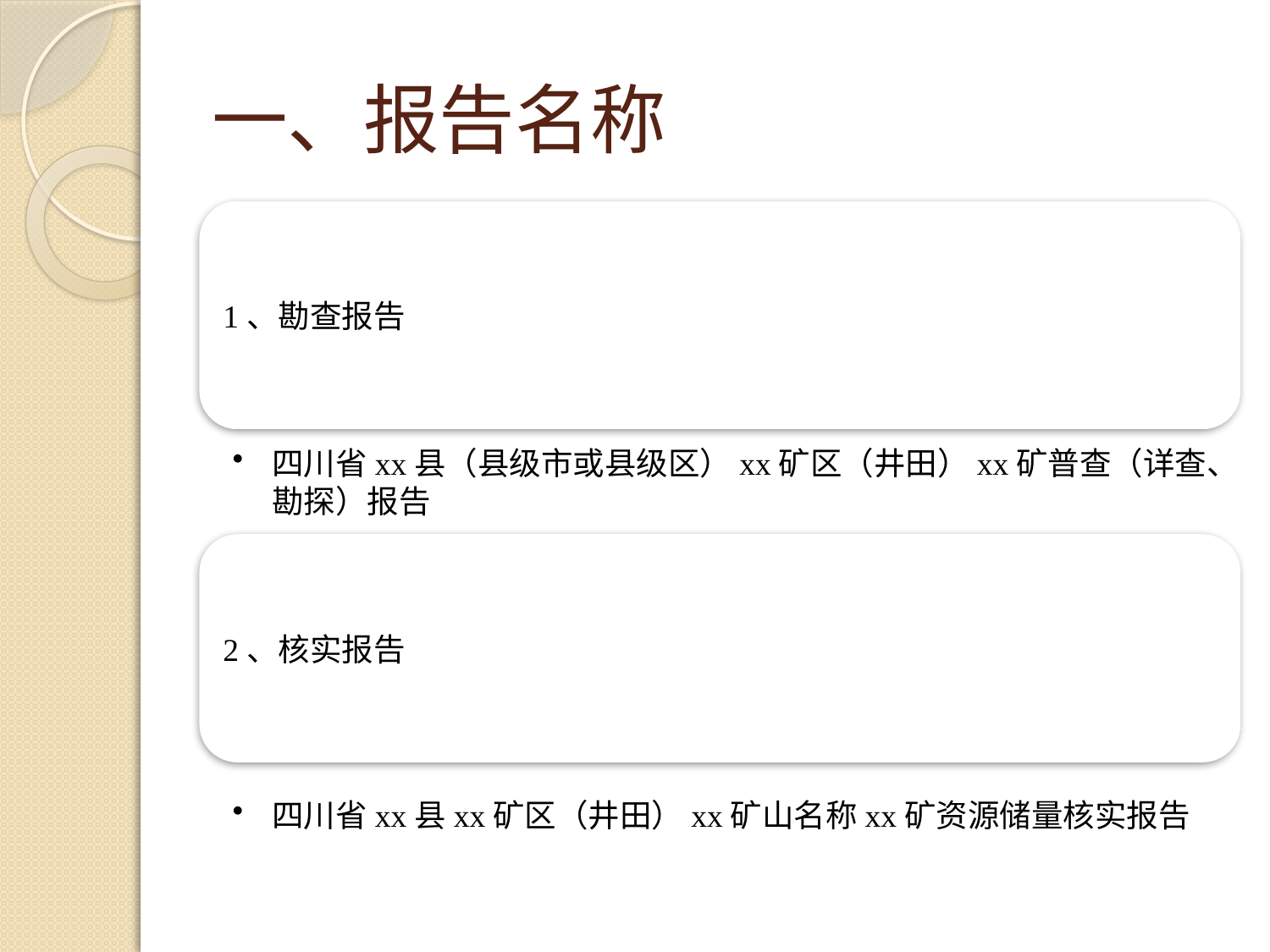

# 一、报告名称
1、勘查报告
四川省xx县（县级市或县级区）xx矿区（井田）xx矿普查（详查、勘探）报告
四川省xx县xx矿区（井田）xx矿山名称xx矿资源储量核实报告
2、核实报告